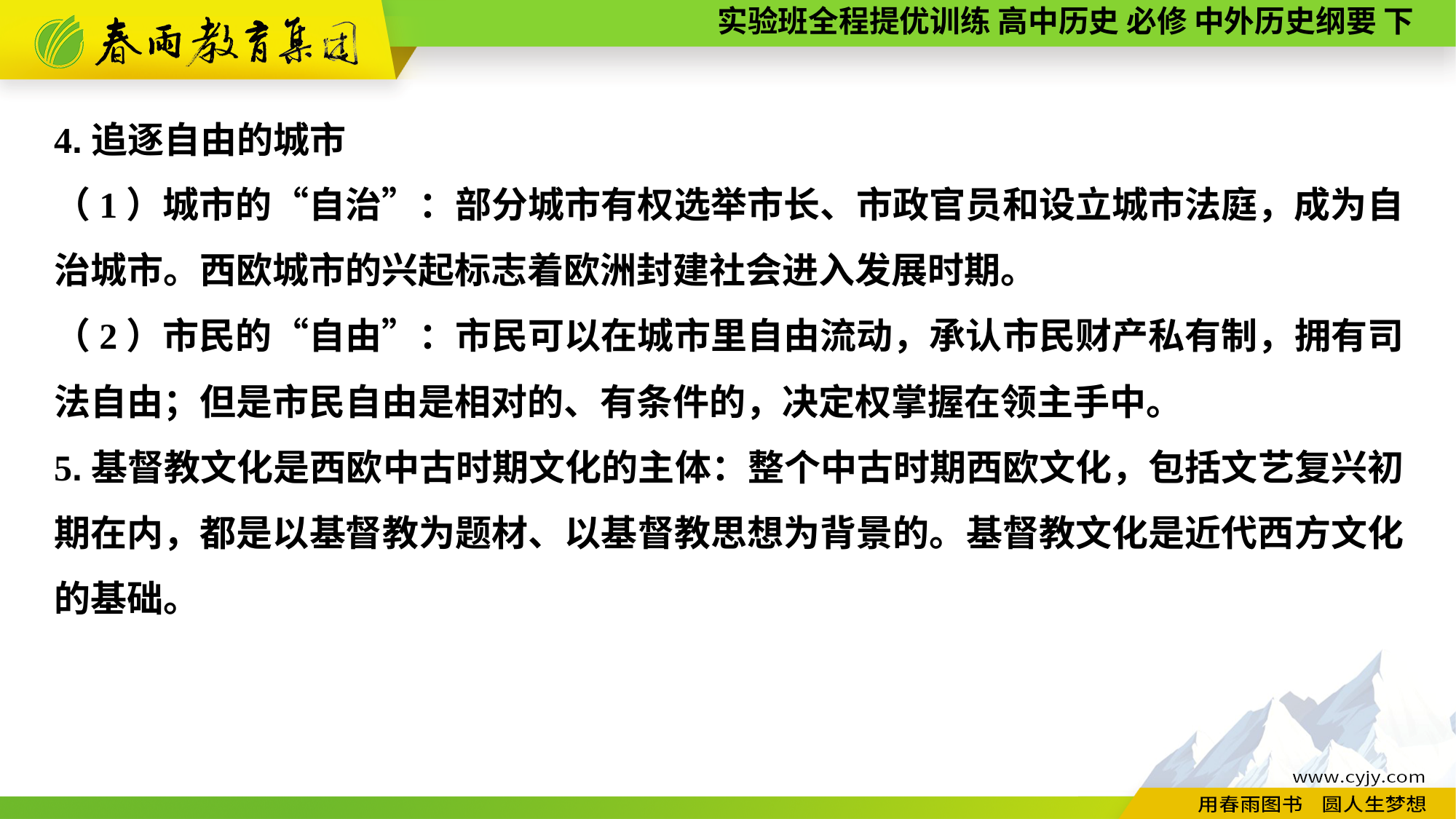

4.追逐自由的城市
（1）城市的“自治”：部分城市有权选举市长、市政官员和设立城市法庭，成为自治城市。西欧城市的兴起标志着欧洲封建社会进入发展时期。
（2）市民的“自由”：市民可以在城市里自由流动，承认市民财产私有制，拥有司法自由；但是市民自由是相对的、有条件的，决定权掌握在领主手中。
5.基督教文化是西欧中古时期文化的主体：整个中古时期西欧文化，包括文艺复兴初期在内，都是以基督教为题材、以基督教思想为背景的。基督教文化是近代西方文化的基础。